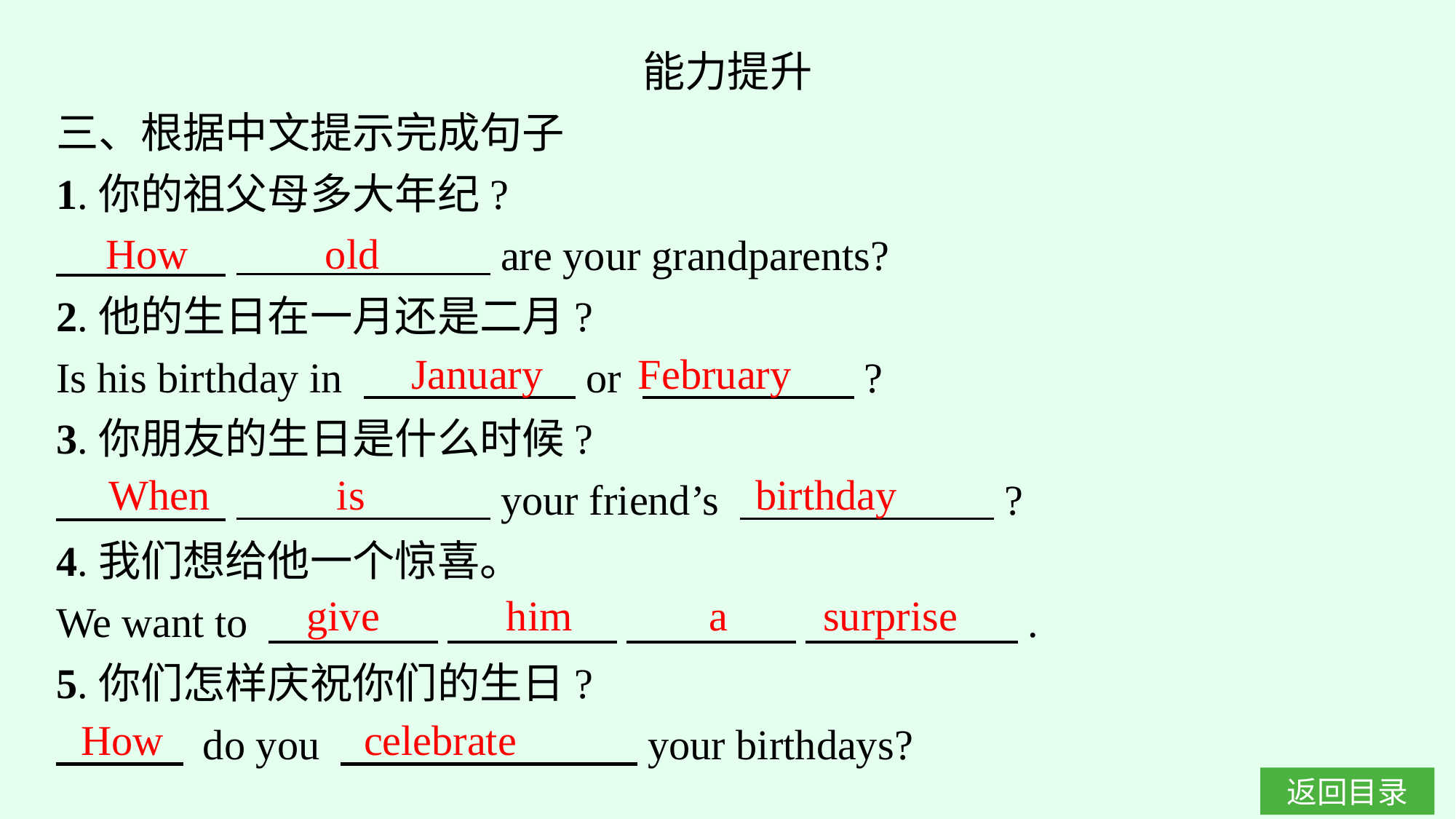

能力提升
三、根据中文提示完成句子
1.你的祖父母多大年纪?
　　　　 　　　　　　are your grandparents?
2.他的生日在一月还是二月?
Is his birthday in 　　　　　or 　　　　　?
3.你朋友的生日是什么时候?
　　　　 　　　　　　your friend’s 　　　　　　?
4.我们想给他一个惊喜。
We want to 　　　　 　　　　 　　　　 　　　　　.
5.你们怎样庆祝你们的生日?
　　　 do you 　　　　　　　your birthdays?
How             old
January         February
When            is                                     birthday
give            him             a         surprise
How                   celebrate